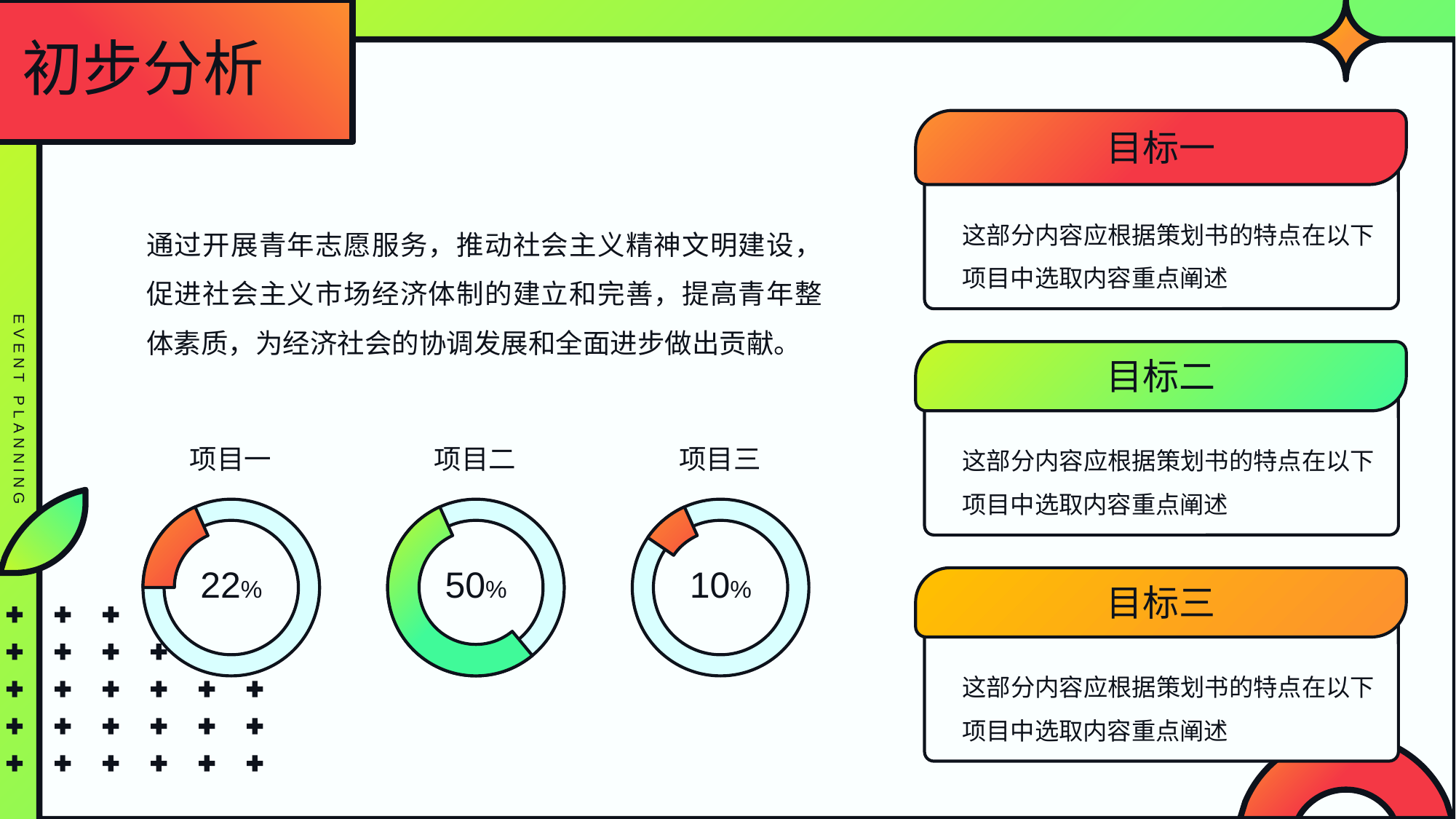

初步分析
目标一

这部分内容应根据策划书的特点在以下项目中选取内容重点阐述
通过开展青年志愿服务，推动社会主义精神文明建设，促进社会主义市场经济体制的建立和完善，提高青年整体素质，为经济社会的协调发展和全面进步做出贡献。
目标二

这部分内容应根据策划书的特点在以下项目中选取内容重点阐述
项目一
项目二
项目三

22%
50%
10%
目标三

这部分内容应根据策划书的特点在以下项目中选取内容重点阐述